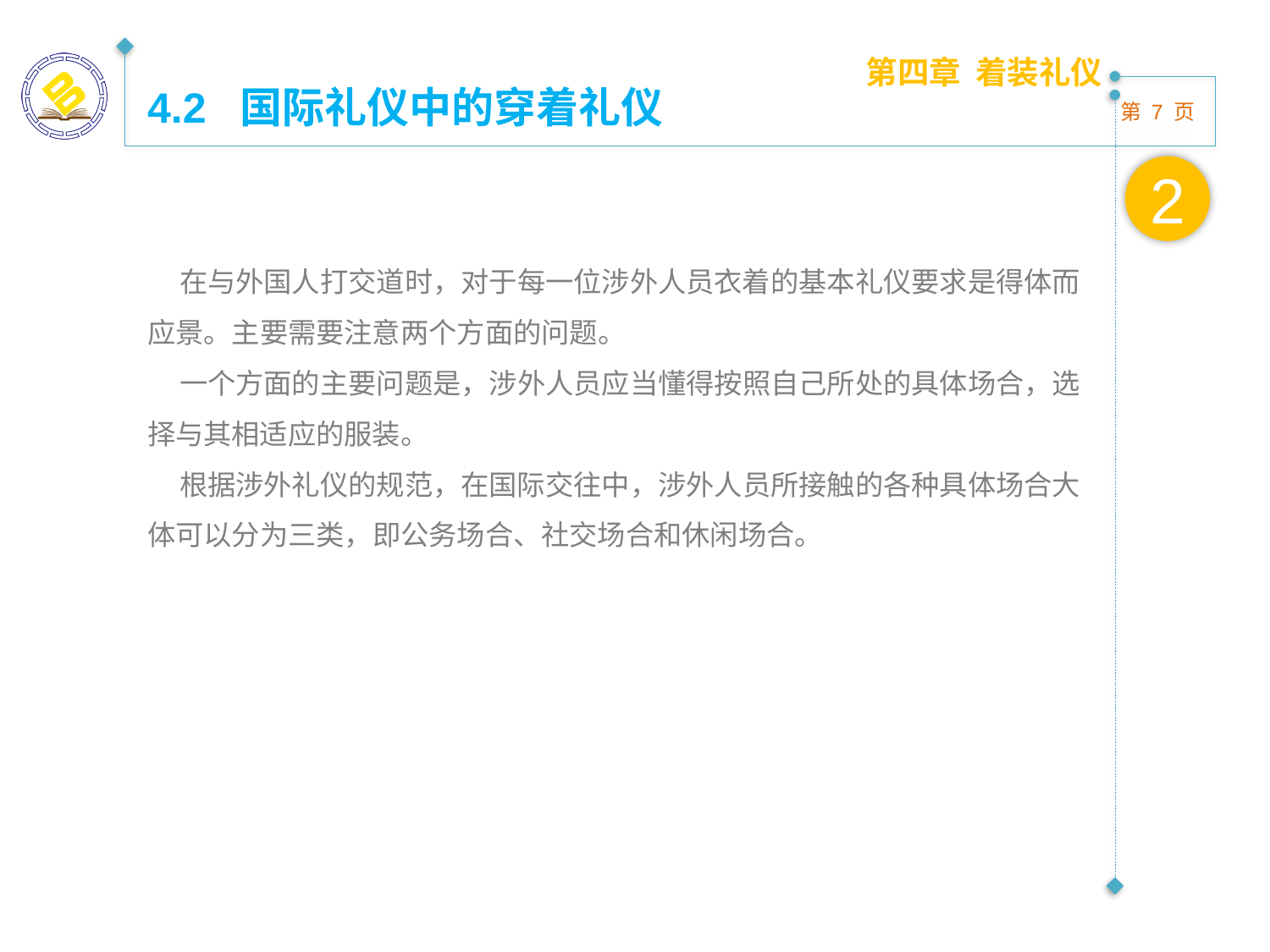

第四章  着装礼仪
4.2  国际礼仪中的穿着礼仪
2
    在与外国人打交道时，对于每一位涉外人员衣着的基本礼仪要求是得体而应景。主要需要注意两个方面的问题。
    一个方面的主要问题是，涉外人员应当懂得按照自己所处的具体场合，选择与其相适应的服装。
    根据涉外礼仪的规范，在国际交往中，涉外人员所接触的各种具体场合大体可以分为三类，即公务场合、社交场合和休闲场合。